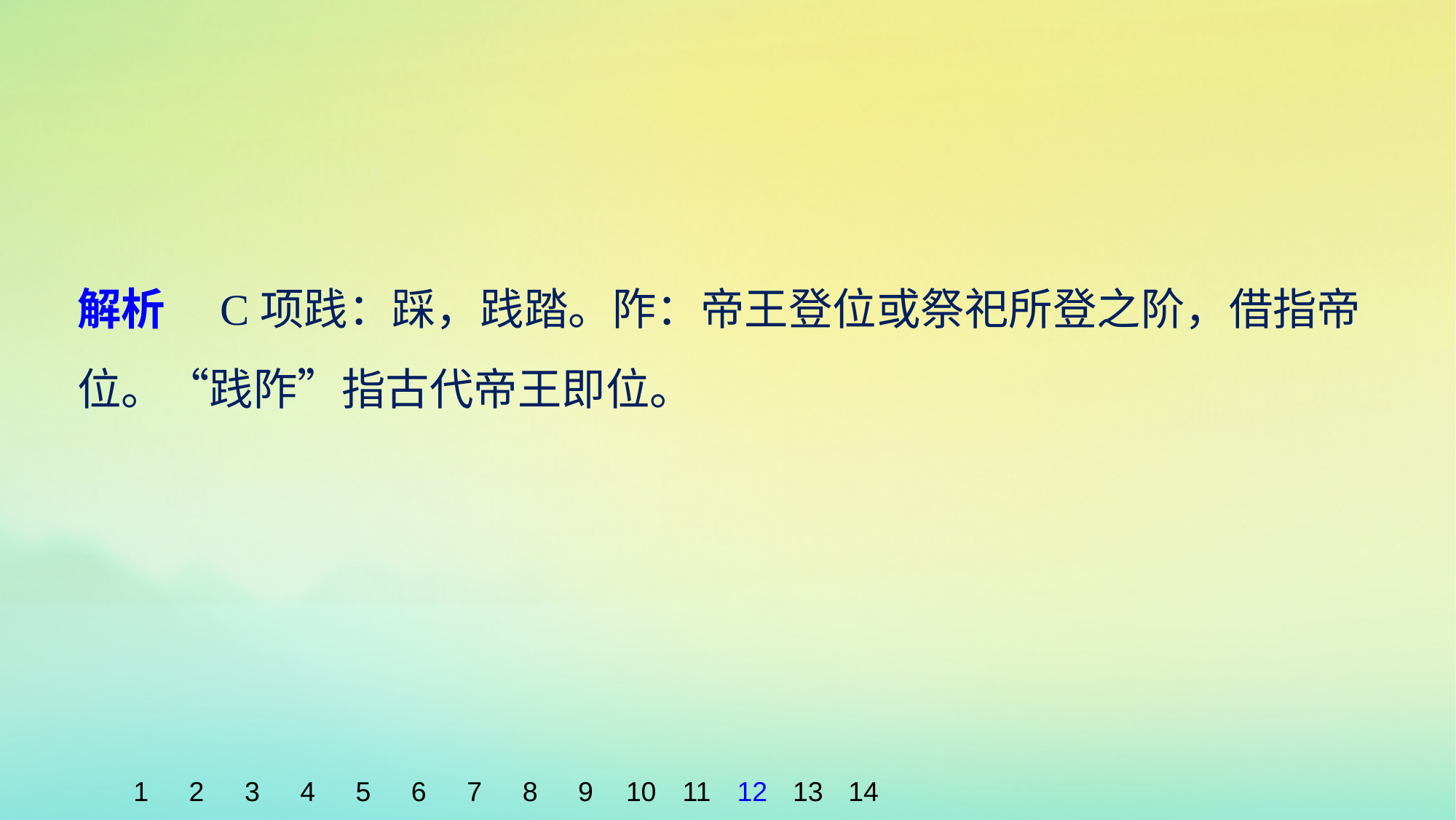

解析　C项践：踩，践踏。阼：帝王登位或祭祀所登之阶，借指帝位。“践阼”指古代帝王即位。
1
2
3
4
5
6
7
8
9
10
11
12
13
14